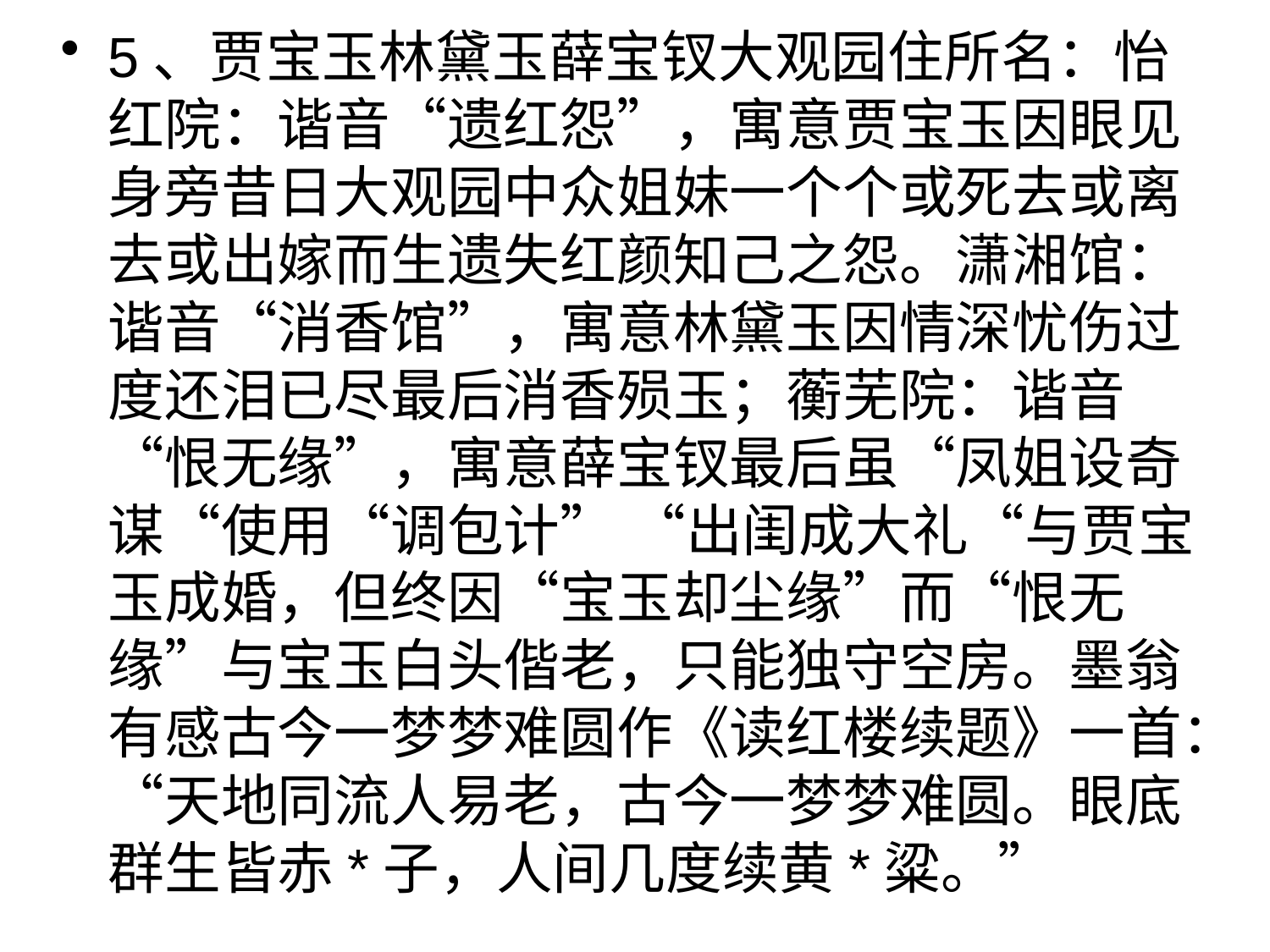

5、贾宝玉林黛玉薛宝钗大观园住所名：怡红院：谐音“遗红怨”，寓意贾宝玉因眼见身旁昔日大观园中众姐妹一个个或死去或离去或出嫁而生遗失红颜知己之怨。潇湘馆：谐音“消香馆”，寓意林黛玉因情深忧伤过度还泪已尽最后消香殒玉；蘅芜院：谐音“恨无缘”，寓意薛宝钗最后虽“凤姐设奇谋“使用“调包计” “出闺成大礼“与贾宝玉成婚，但终因“宝玉却尘缘”而“恨无缘”与宝玉白头偕老，只能独守空房。墨翁有感古今一梦梦难圆作《读红楼续题》一首：“天地同流人易老，古今一梦梦难圆。眼底群生皆赤*子，人间几度续黄*粱。”
#